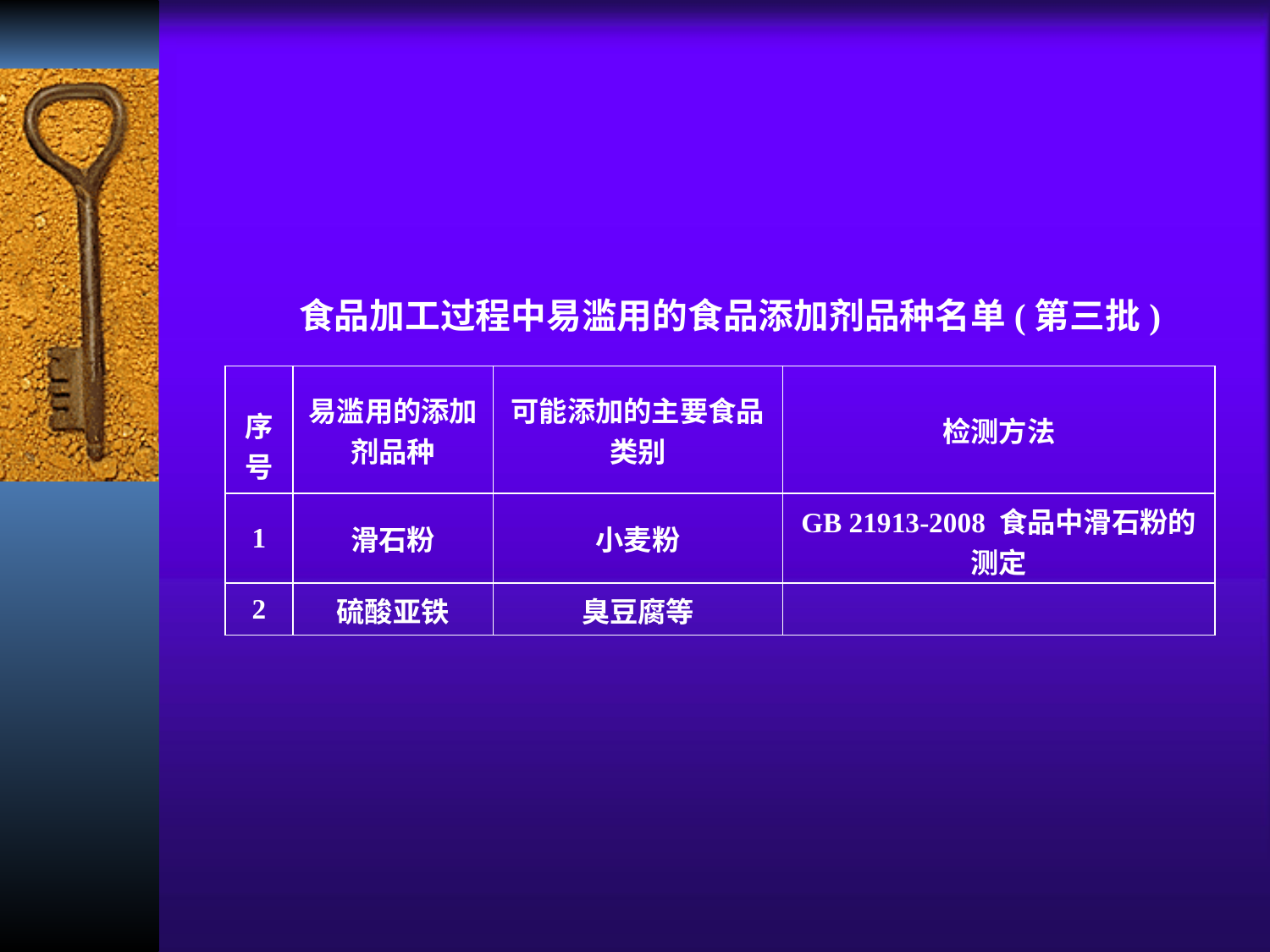

食品加工过程中易滥用的食品添加剂品种名单(第三批)
| 序号 | 易滥用的添加剂品种 | 可能添加的主要食品类别 | 检测方法 |
| --- | --- | --- | --- |
| 1 | 滑石粉 | 小麦粉 | GB 21913-2008 食品中滑石粉的测定 |
| 2 | 硫酸亚铁 | 臭豆腐等 |  |